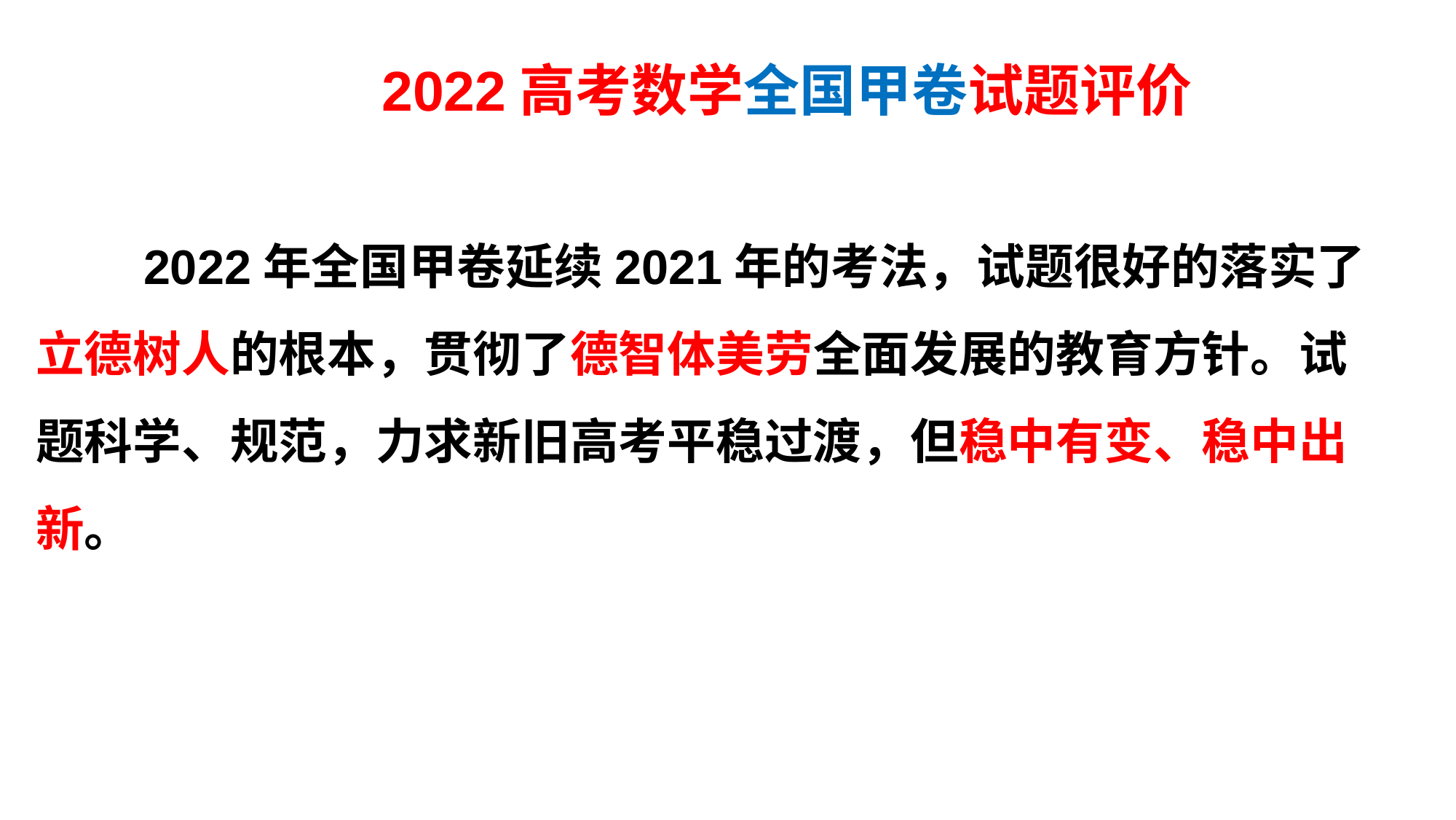

2022高考数学全国甲卷试题评价
        2022年全国甲卷延续2021年的考法，试题很好的落实了立德树人的根本，贯彻了德智体美劳全面发展的教育方针。试题科学、规范，力求新旧高考平稳过渡，但稳中有变、稳中出新。